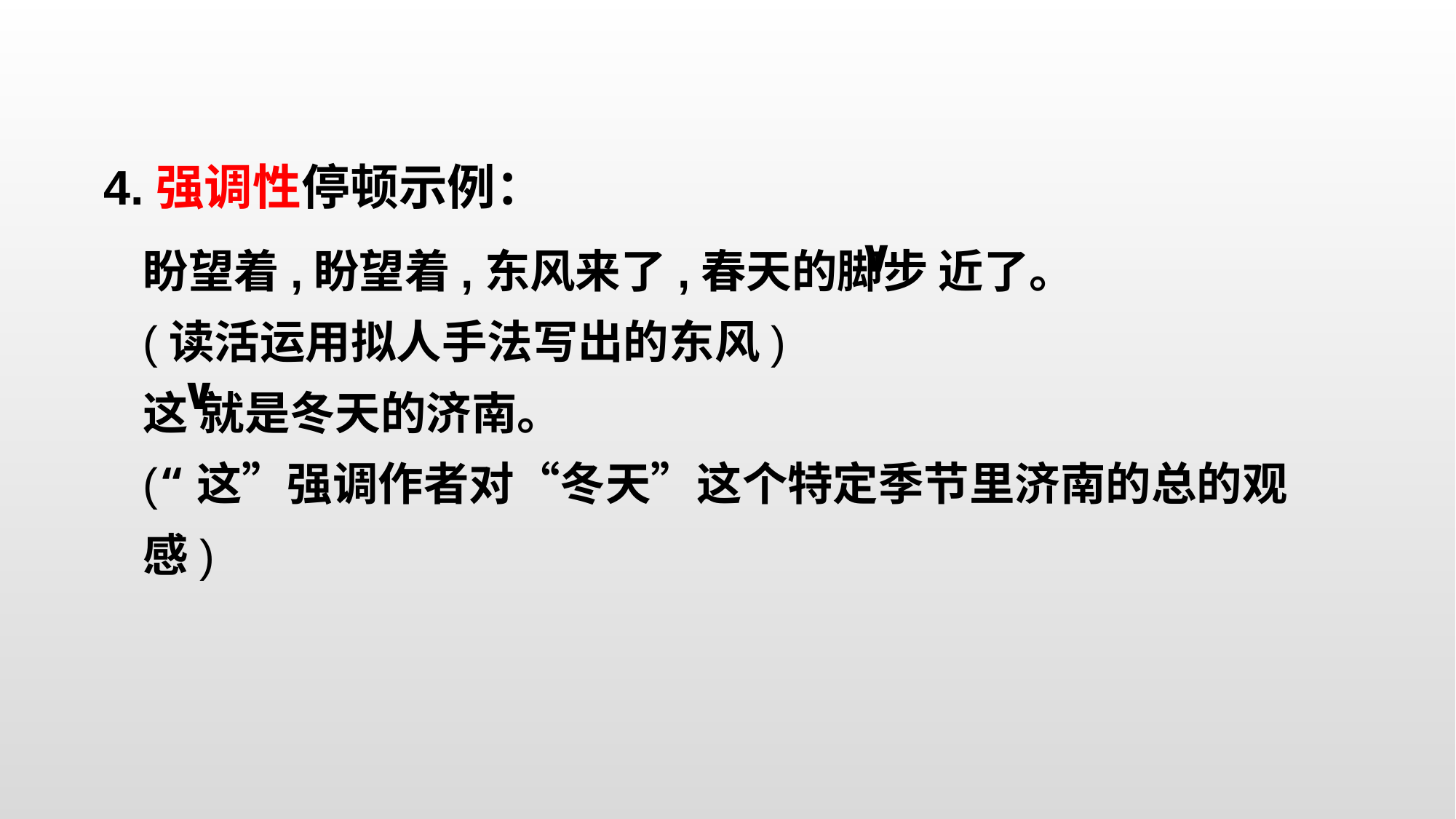

4.强调性停顿示例：
盼望着,盼望着,东风来了,春天的脚步 近了。
(读活运用拟人手法写出的东风)
这 就是冬天的济南。
(“这”强调作者对“冬天”这个特定季节里济南的总的观感)
∨
∨